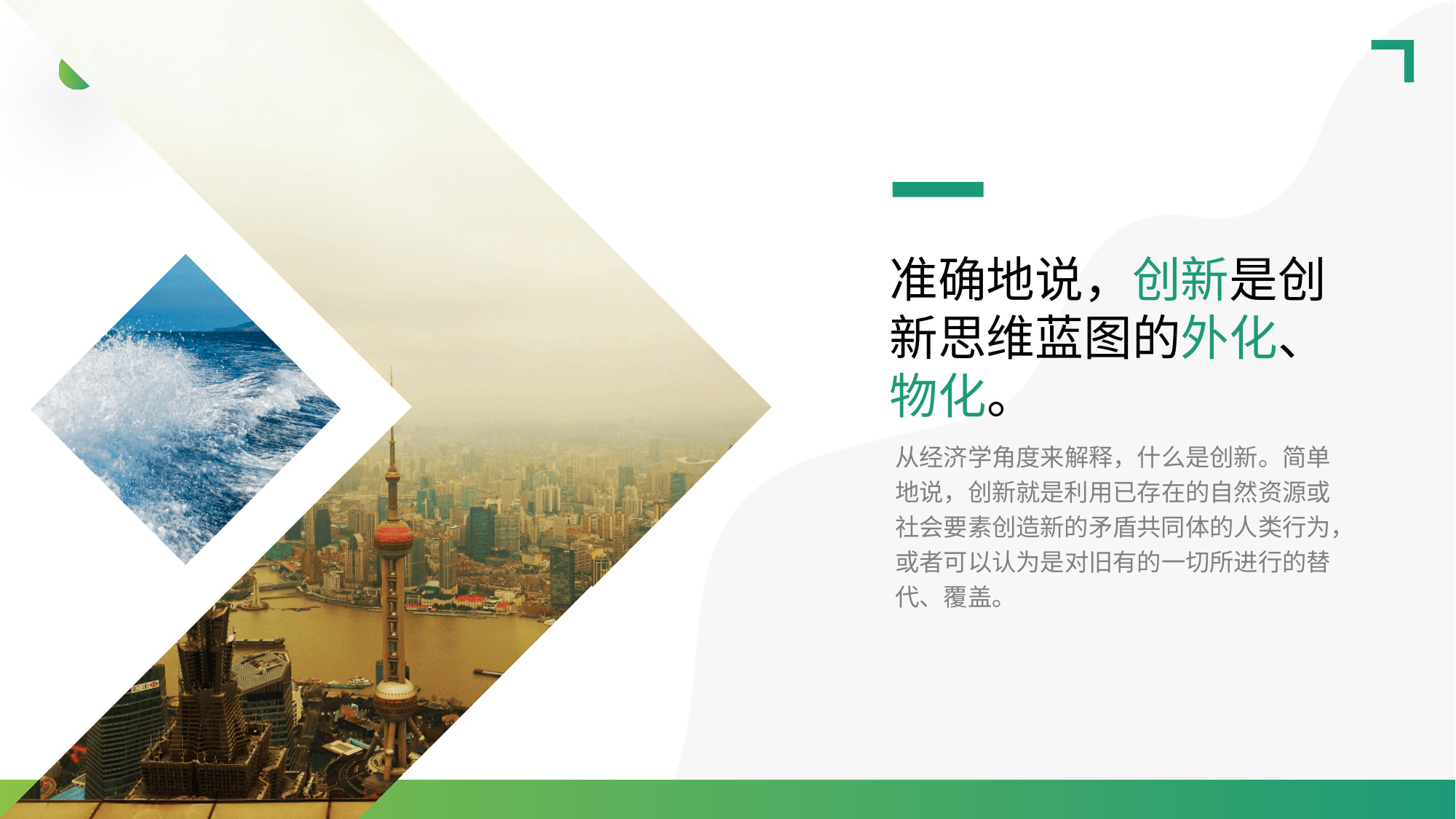

准确地说，创新是创新思维蓝图的外化、物化。

从经济学角度来解释，什么是创新。简单地说，创新就是利用已存在的自然资源或社会要素创造新的矛盾共同体的人类行为，或者可以认为是对旧有的一切所进行的替代、覆盖。